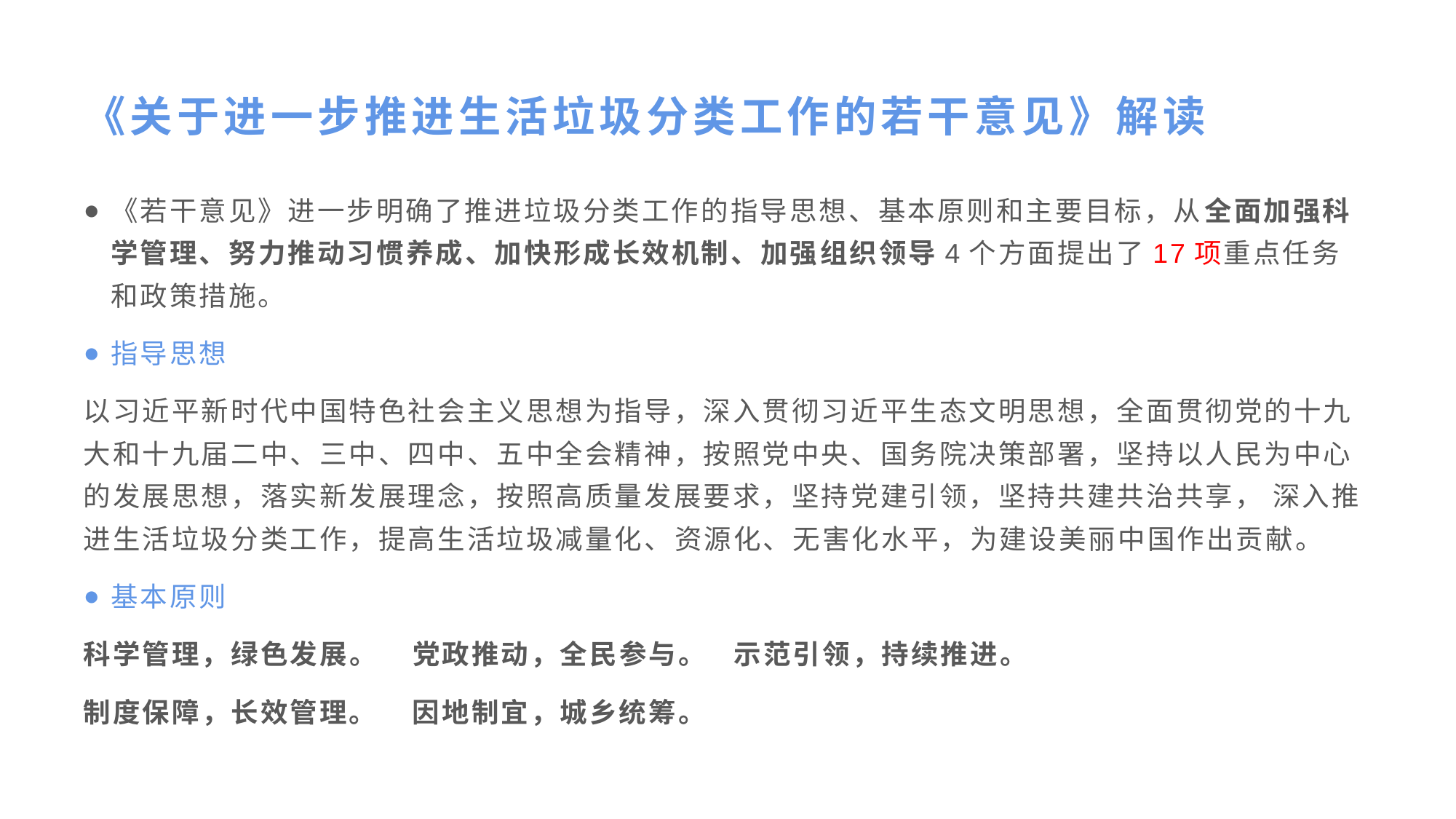

# 《关于进一步推进生活垃圾分类工作的若干意见》解读
《若干意见》进一步明确了推进垃圾分类工作的指导思想、基本原则和主要目标，从全面加强科学管理、努力推动习惯养成、加快形成长效机制、加强组织领导4个方面提出了17项重点任务和政策措施。
指导思想
以习近平新时代中国特色社会主义思想为指导，深入贯彻习近平生态文明思想，全面贯彻党的十九大和十九届二中、三中、四中、五中全会精神，按照党中央、国务院决策部署，坚持以人民为中心的发展思想，落实新发展理念，按照高质量发展要求，坚持党建引领，坚持共建共治共享， 深入推进生活垃圾分类工作，提高生活垃圾减量化、资源化、无害化水平，为建设美丽中国作出贡献。
基本原则
科学管理，绿色发展。    党政推动，全民参与。   示范引领，持续推进。
制度保障，长效管理。    因地制宜，城乡统筹。